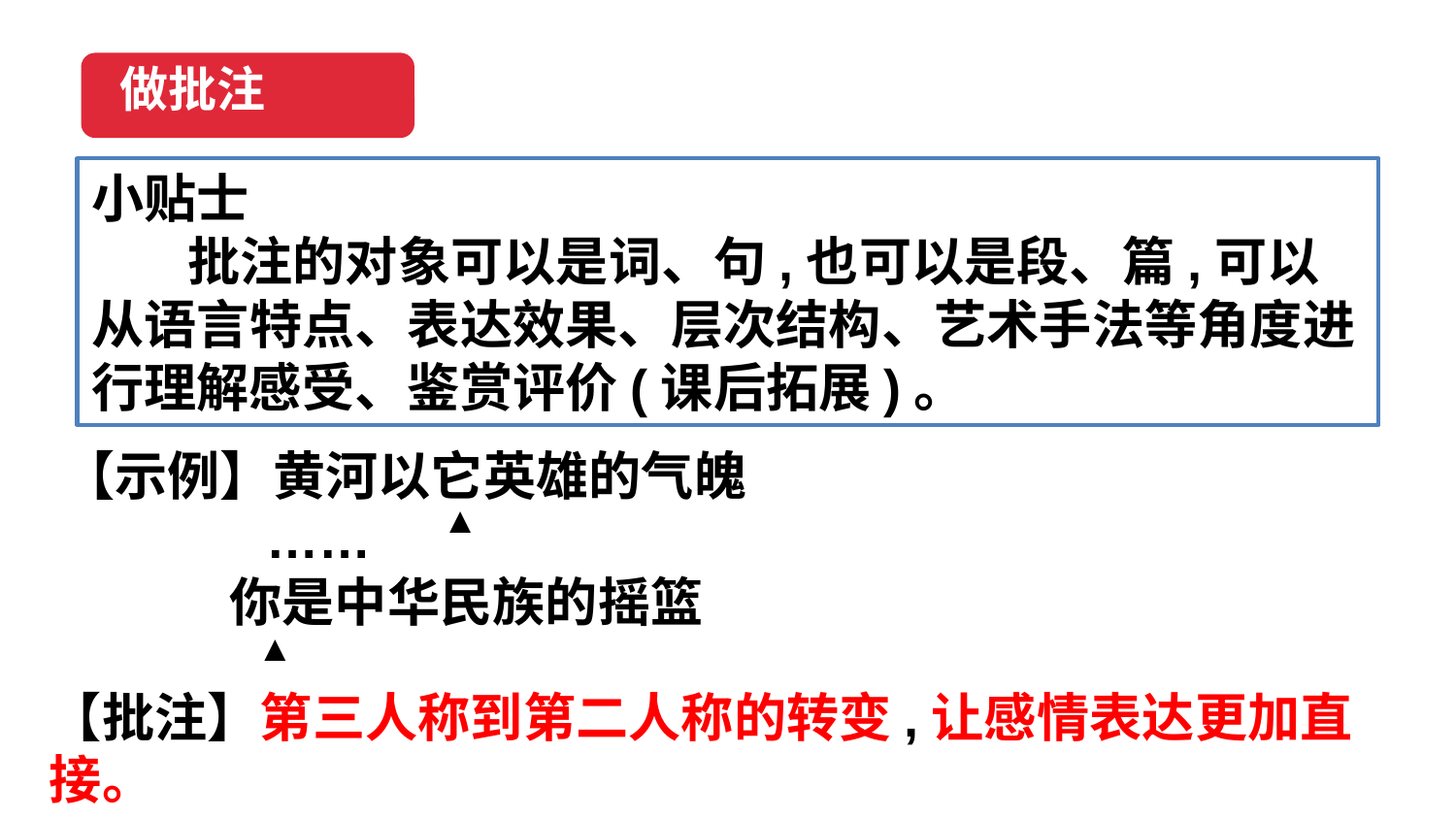

做批注
小贴士
       批注的对象可以是词、句,也可以是段、篇,可以从语言特点、表达效果、层次结构、艺术手法等角度进行理解感受、鉴赏评价(课后拓展)。
【示例】黄河以它英雄的气魄
              ……
             你是中华民族的摇篮
▲
▲
【批注】第三人称到第二人称的转变,让感情表达更加直接。